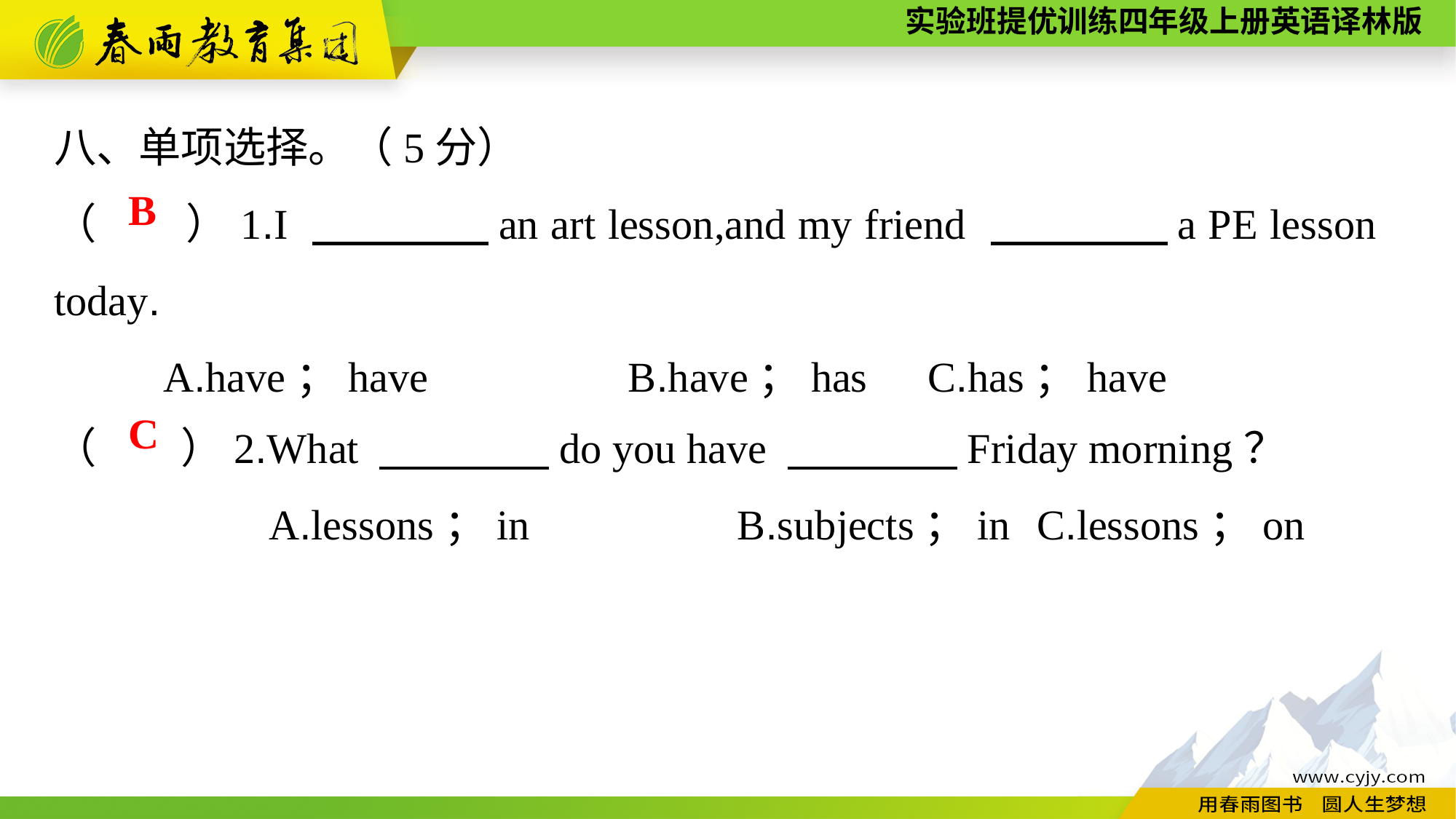

八、单项选择。（5分）
（　　）1.I 　　　　an art lesson,and my friend 　　　　a PE lesson 	today.
	A.have；have	　　　B.have；has	C.has；have
B
（　　）2.What 　　　　do you have 　　　　Friday morning？
A.lessons；in	　　　B.subjects；in	C.lessons；on
C